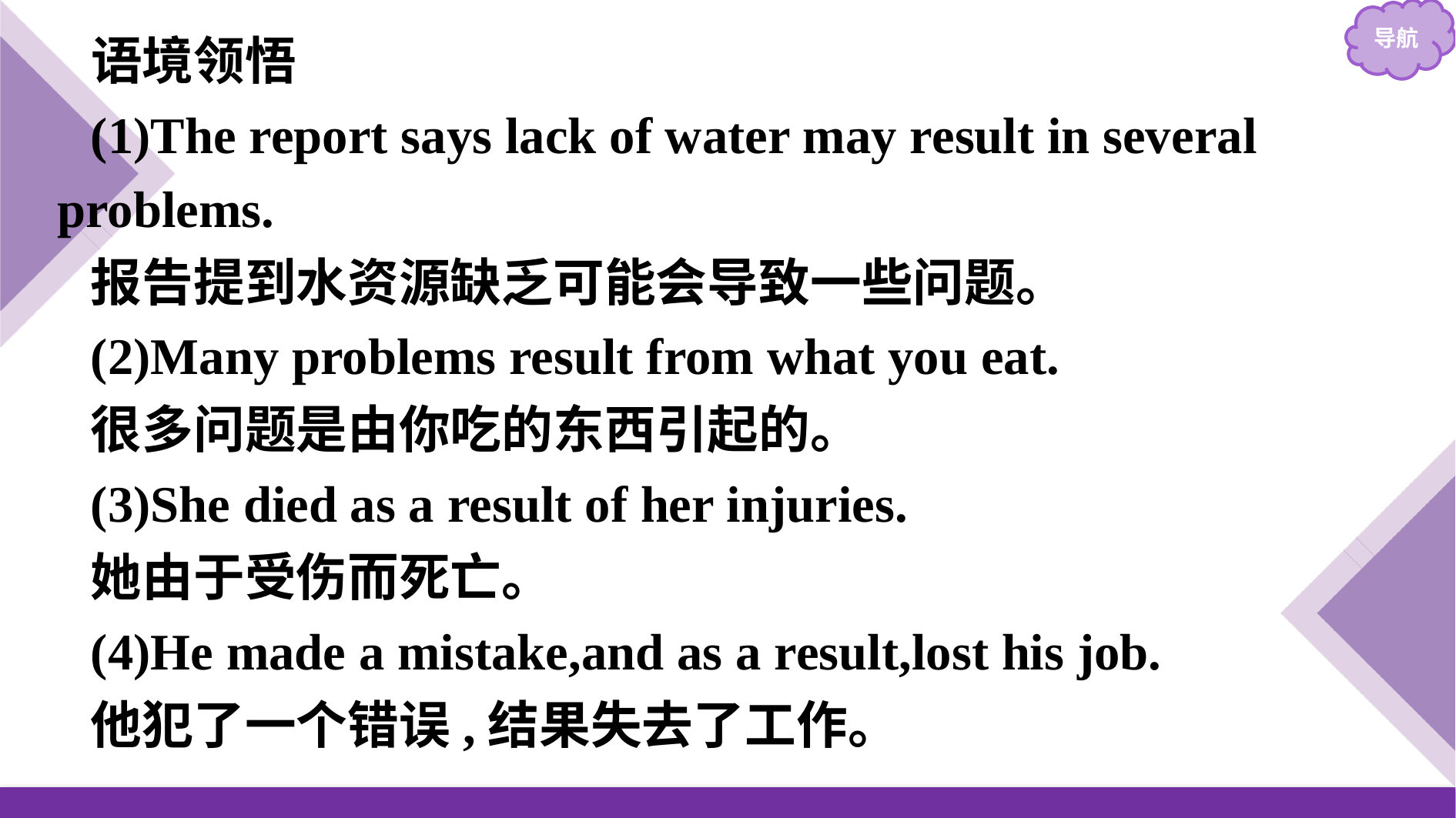

语境领悟
(1)The report says lack of water may result in several problems.
报告提到水资源缺乏可能会导致一些问题。
(2)Many problems result from what you eat.
很多问题是由你吃的东西引起的。
(3)She died as a result of her injuries.
她由于受伤而死亡。
(4)He made a mistake,and as a result,lost his job.
他犯了一个错误,结果失去了工作。